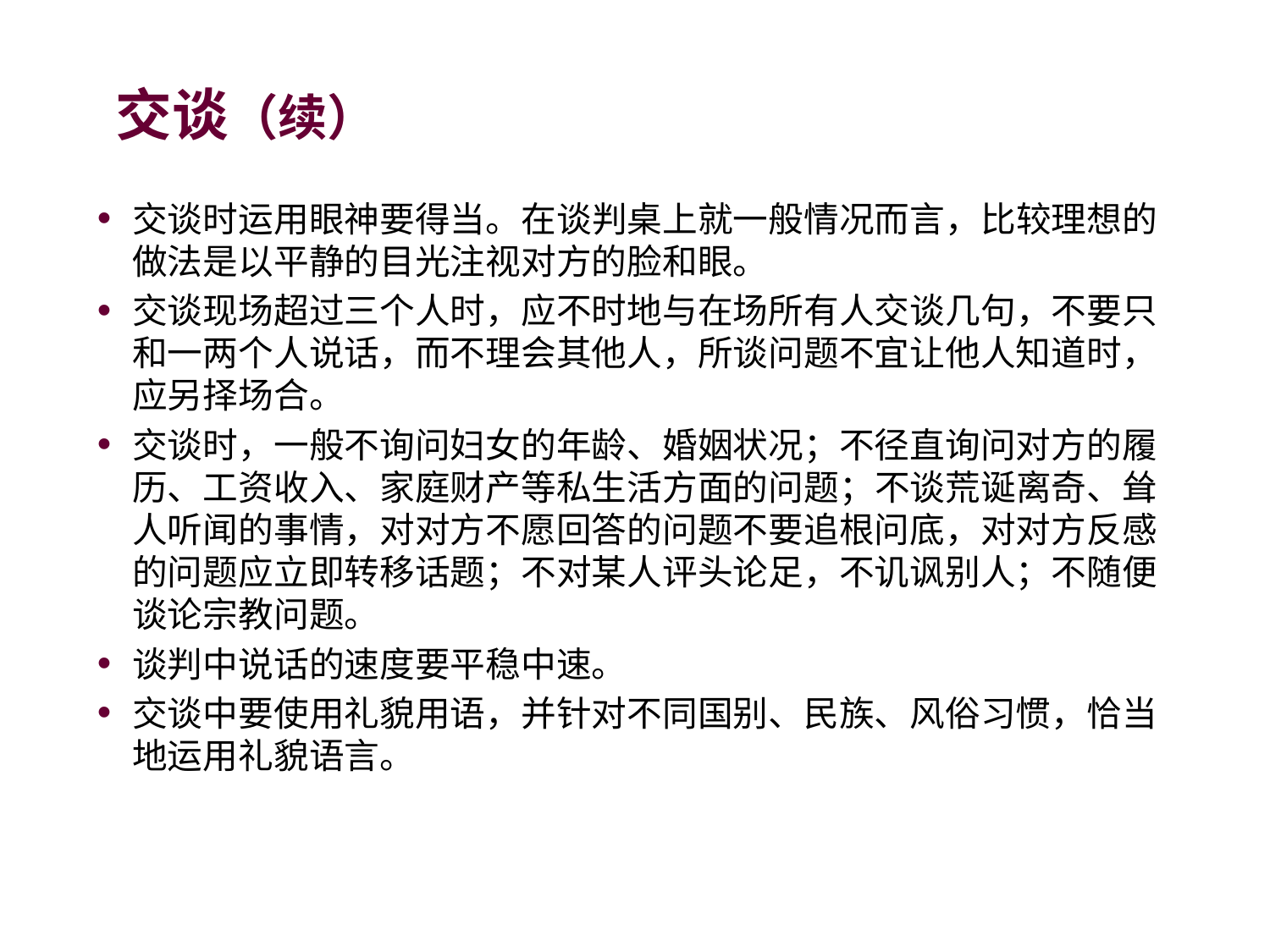

# 交谈（续）
交谈时运用眼神要得当。在谈判桌上就一般情况而言，比较理想的做法是以平静的目光注视对方的脸和眼。
交谈现场超过三个人时，应不时地与在场所有人交谈几句，不要只和一两个人说话，而不理会其他人，所谈问题不宜让他人知道时，应另择场合。
交谈时，一般不询问妇女的年龄、婚姻状况；不径直询问对方的履历、工资收入、家庭财产等私生活方面的问题；不谈荒诞离奇、耸人听闻的事情，对对方不愿回答的问题不要追根问底，对对方反感的问题应立即转移话题；不对某人评头论足，不讥讽别人；不随便谈论宗教问题。
谈判中说话的速度要平稳中速。
交谈中要使用礼貌用语，并针对不同国别、民族、风俗习惯，恰当地运用礼貌语言。